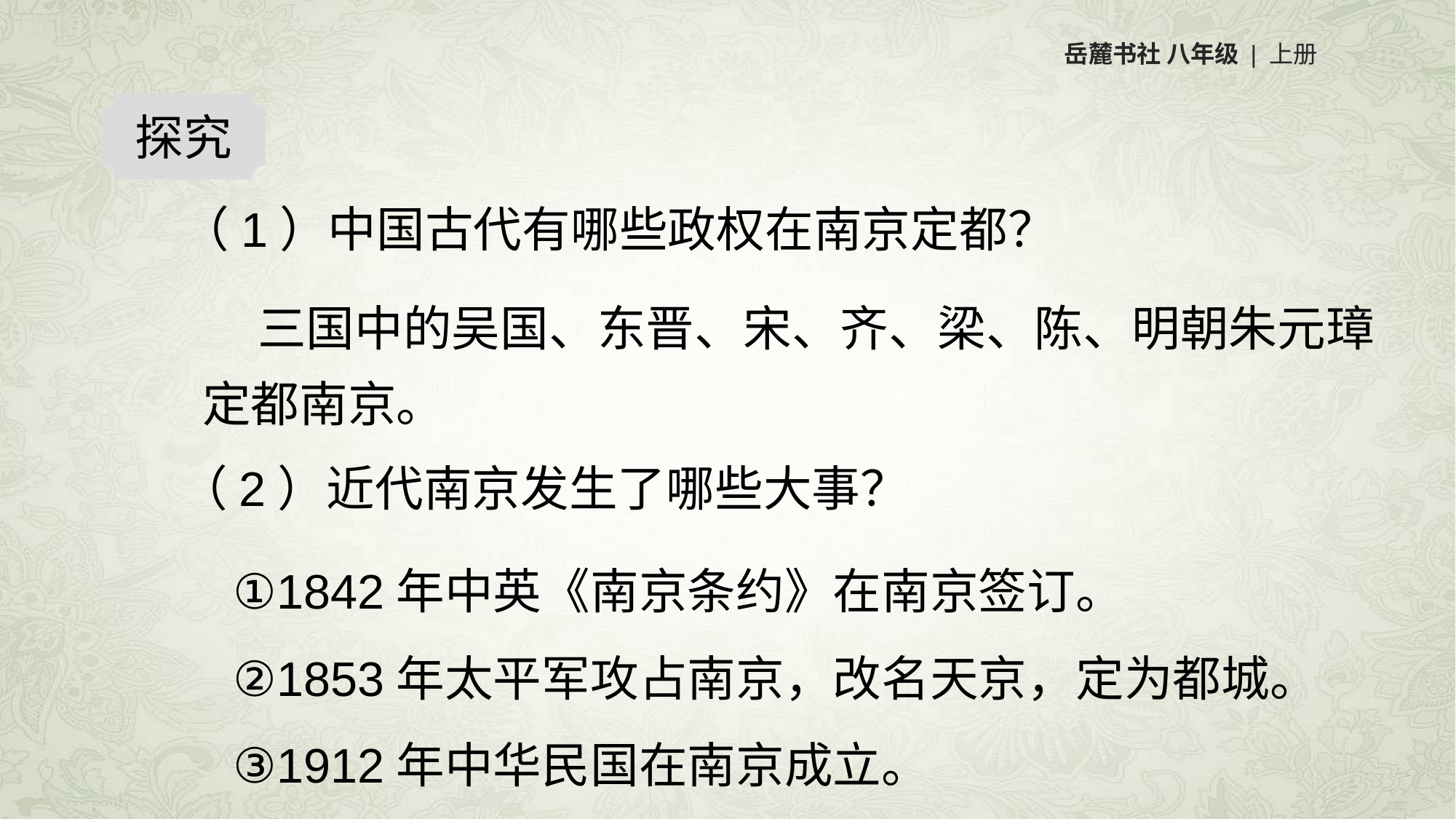

岳麓书社 八年级 | 上册
探究
（1）中国古代有哪些政权在南京定都？
    三国中的吴国、东晋、宋、齐、梁、陈、明朝朱元璋定都南京。
（2）近代南京发生了哪些大事？
①1842年中英《南京条约》在南京签订。
②1853年太平军攻占南京，改名天京，定为都城。
③1912年中华民国在南京成立。